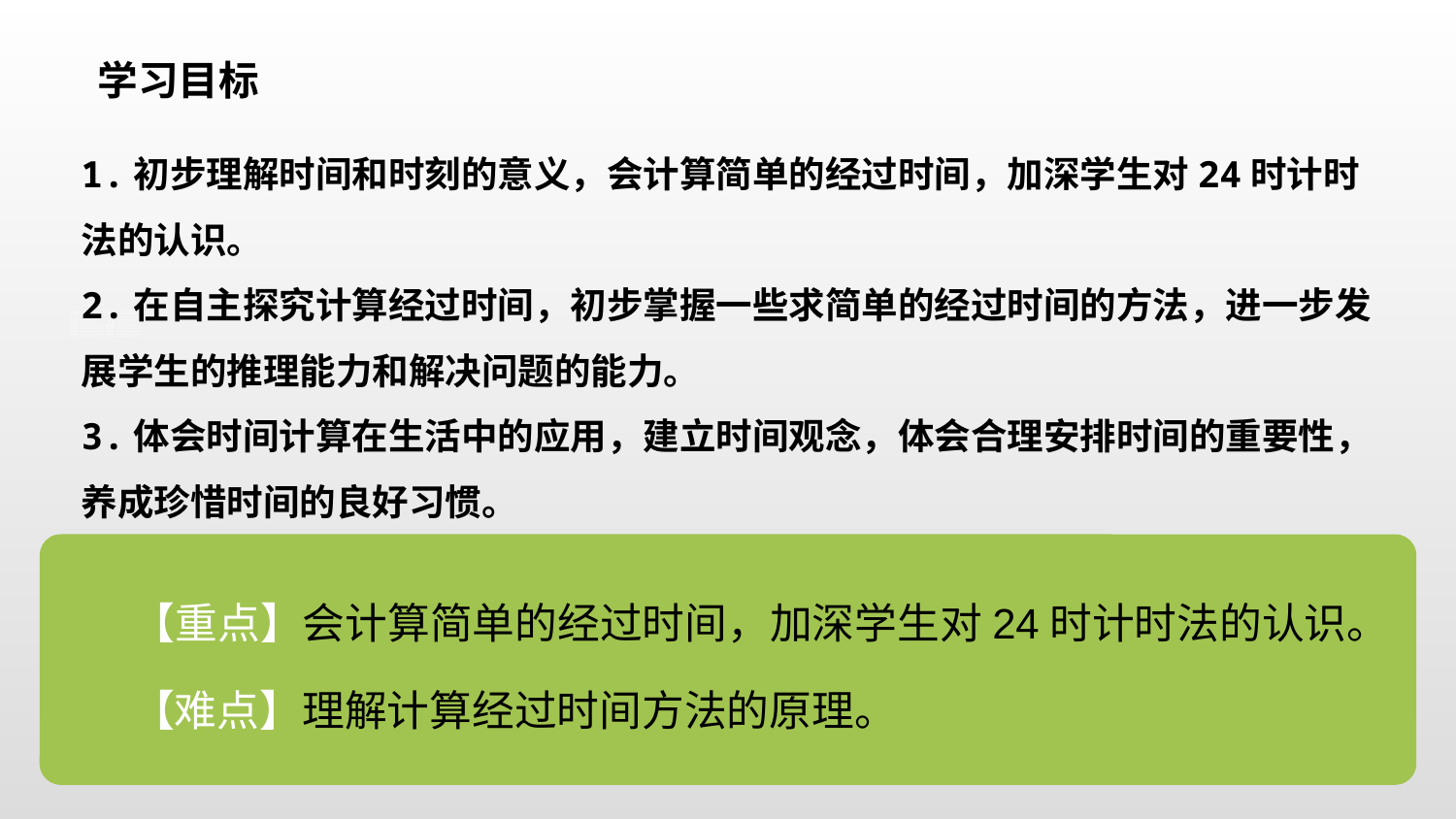

学习目标
1.初步理解时间和时刻的意义，会计算简单的经过时间，加深学生对24时计时法的认识。
2.在自主探究计算经过时间，初步掌握一些求简单的经过时间的方法，进一步发展学生的推理能力和解决问题的能力。
3.体会时间计算在生活中的应用，建立时间观念，体会合理安排时间的重要性，养成珍惜时间的良好习惯。

【重点】会计算简单的经过时间，加深学生对24时计时法的认识。
【难点】理解计算经过时间方法的原理。